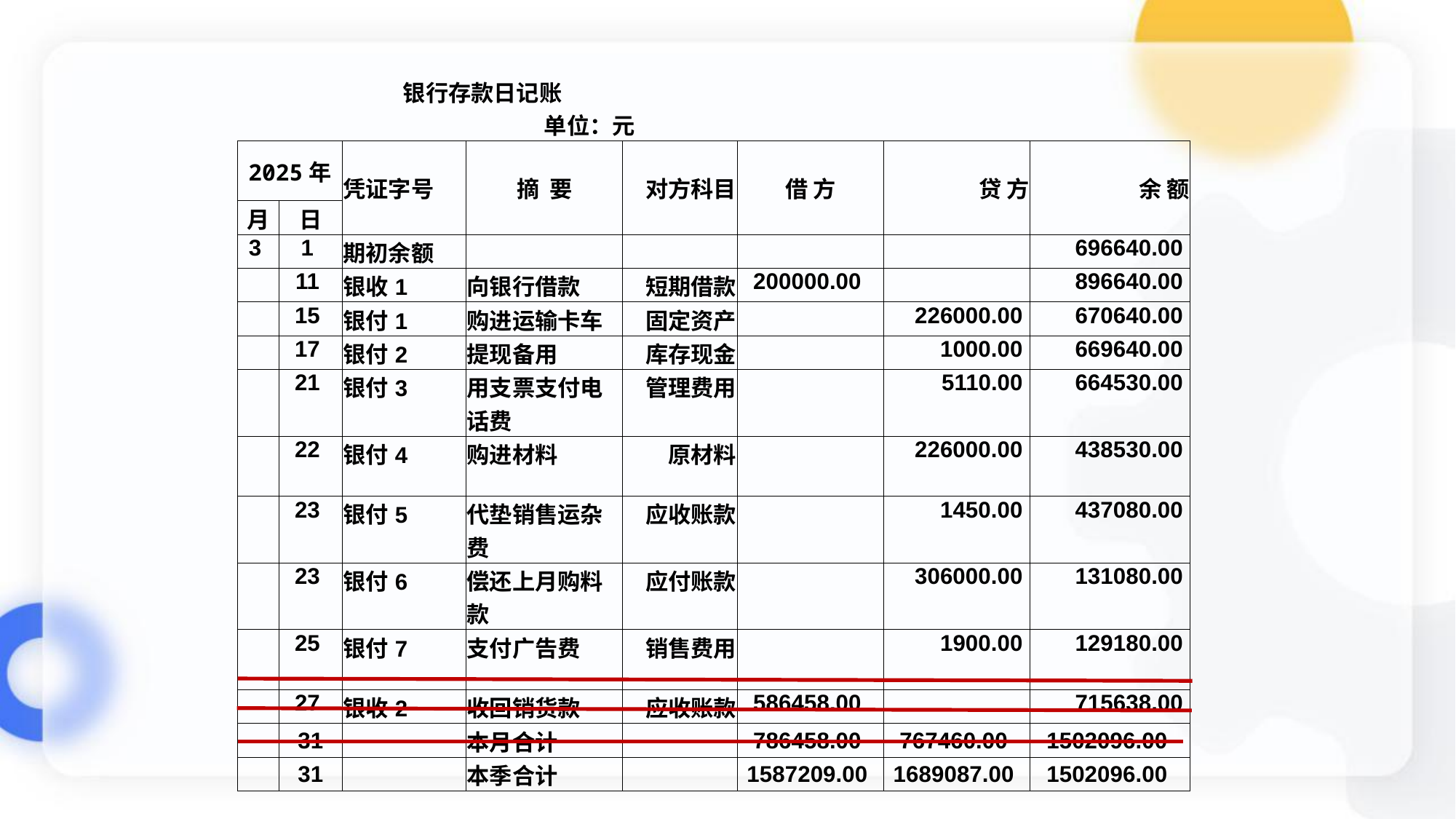

| 银行存款日记账 单位：元 |  |  |  |  |  |  |  |
| --- | --- | --- | --- | --- | --- | --- | --- |
| 2025年 |  | 凭证字号 | 摘 要 | 对方科目 | 借 方 | 贷 方 | 余 额 |
| 月 | 日 |  |  |  |  |  |  |
| 3 | 1 | 期初余额 |  |  |  |  | 696640.00 |
|  | 11 | 银收1 | 向银行借款 | 短期借款 | 200000.00 |  | 896640.00 |
|  | 15 | 银付1 | 购进运输卡车 | 固定资产 |  | 226000.00 | 670640.00 |
|  | 17 | 银付2 | 提现备用 | 库存现金 |  | 1000.00 | 669640.00 |
|  | 21 | 银付3 | 用支票支付电话费 | 管理费用 |  | 5110.00 | 664530.00 |
|  | 22 | 银付4 | 购进材料 | 原材料 |  | 226000.00 | 438530.00 |
|  | 23 | 银付5 | 代垫销售运杂费 | 应收账款 |  | 1450.00 | 437080.00 |
|  | 23 | 银付6 | 偿还上月购料款 | 应付账款 |  | 306000.00 | 131080.00 |
|  | 25 | 银付7 | 支付广告费 | 销售费用 |  | 1900.00 | 129180.00 |
|  | 27 | 银收2 | 收回销货款 | 应收账款 | 586458.00 |  | 715638.00 |
|  | 31 |  | 本月合计 |  | 786458.00 | 767460.00 | 1502096.00 |
|  | 31 |  | 本季合计 |  | 1587209.00 | 1689087.00 | 1502096.00 |